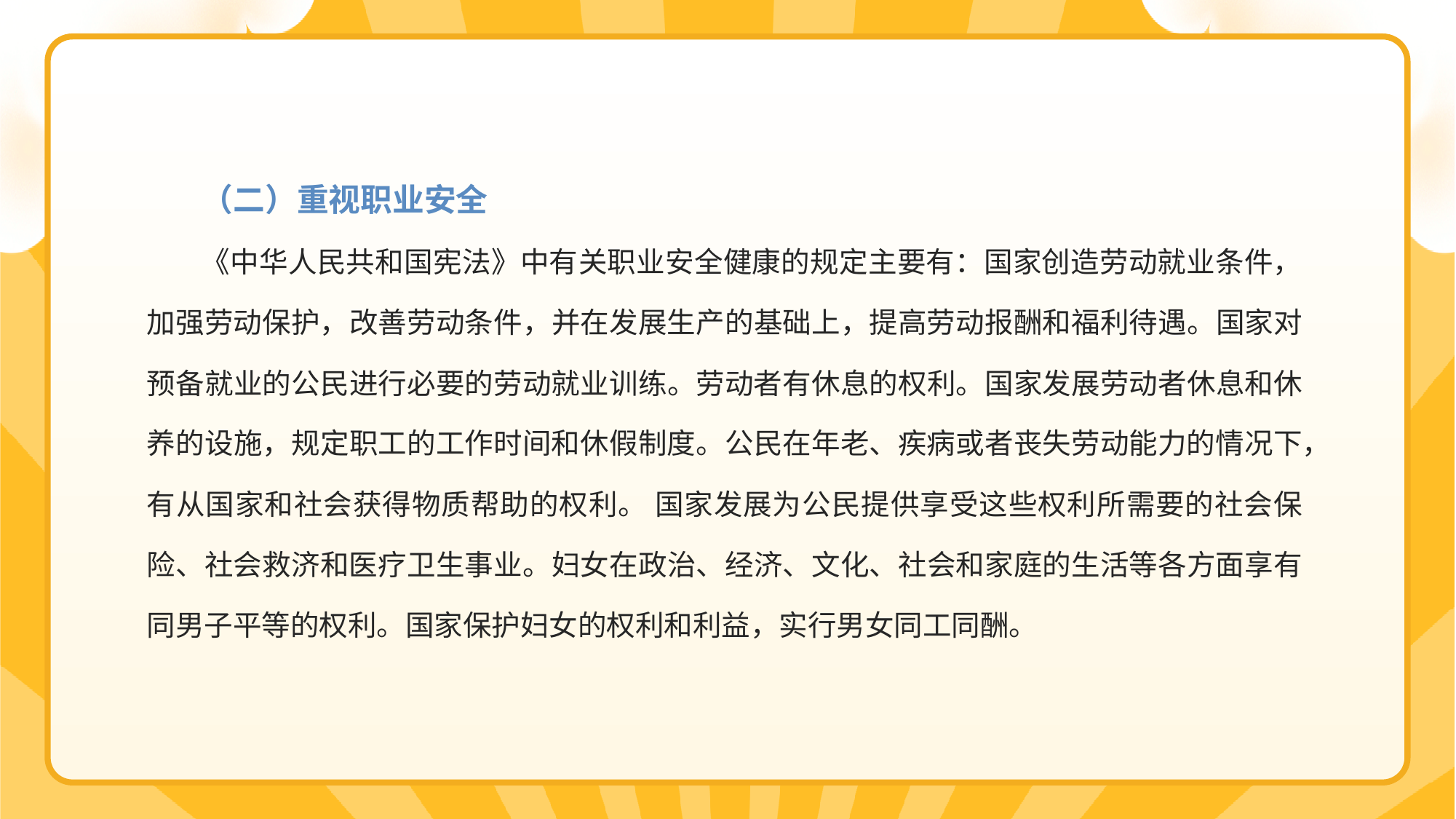

（二）重视职业安全
《中华人民共和国宪法》中有关职业安全健康的规定主要有：国家创造劳动就业条件，加强劳动保护，改善劳动条件，并在发展生产的基础上，提高劳动报酬和福利待遇。国家对预备就业的公民进行必要的劳动就业训练。劳动者有休息的权利。国家发展劳动者休息和休养的设施，规定职工的工作时间和休假制度。公民在年老、疾病或者丧失劳动能力的情况下，有从国家和社会获得物质帮助的权利。 国家发展为公民提供享受这些权利所需要的社会保险、社会救济和医疗卫生事业。妇女在政治、经济、文化、社会和家庭的生活等各方面享有同男子平等的权利。国家保护妇女的权利和利益，实行男女同工同酬。